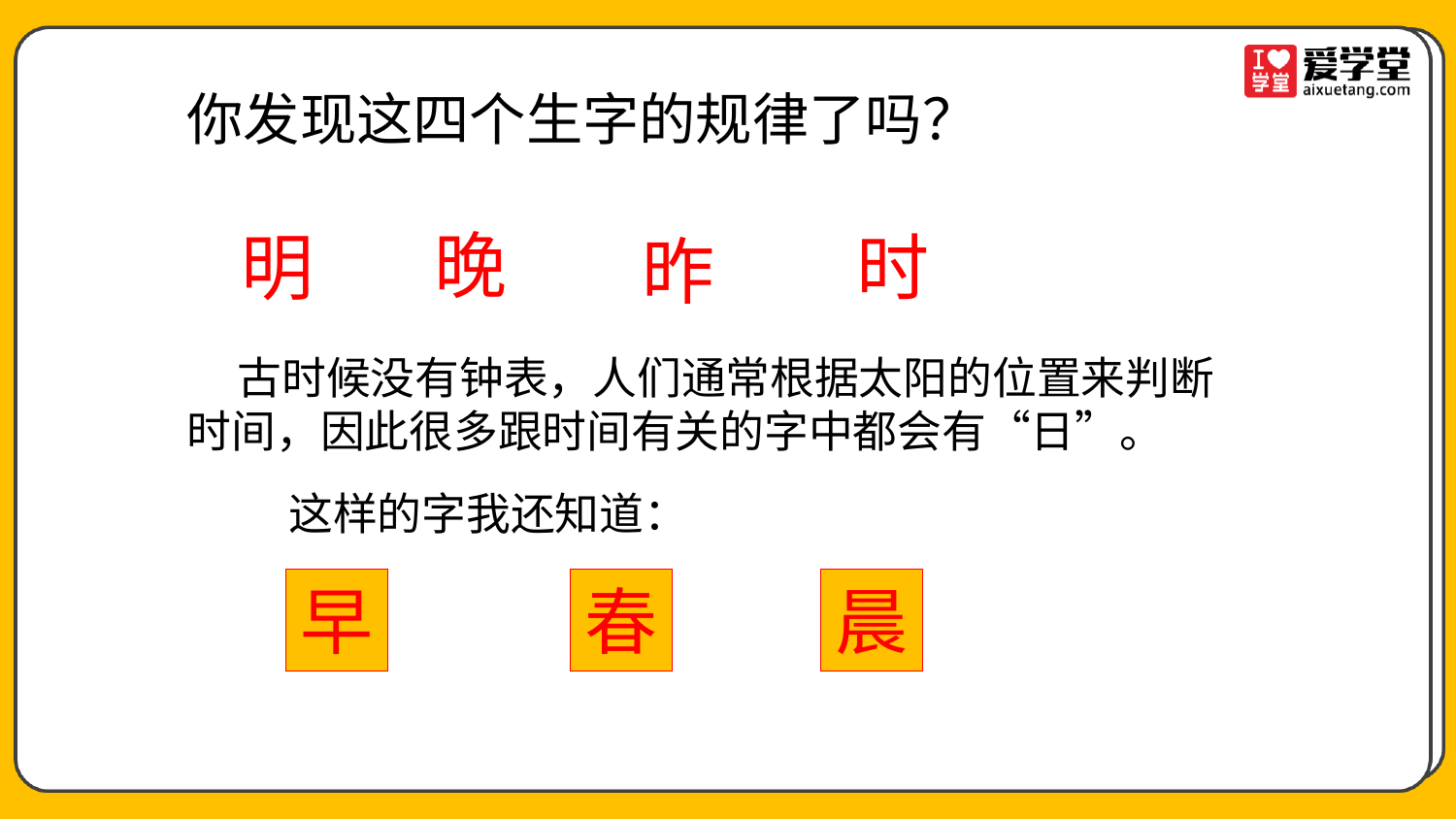

你发现这四个生字的规律了吗？
晚
时
明
昨
    古时候没有钟表，人们通常根据太阳的位置来判断时间，因此很多跟时间有关的字中都会有“日”。
这样的字我还知道：
早
春
晨